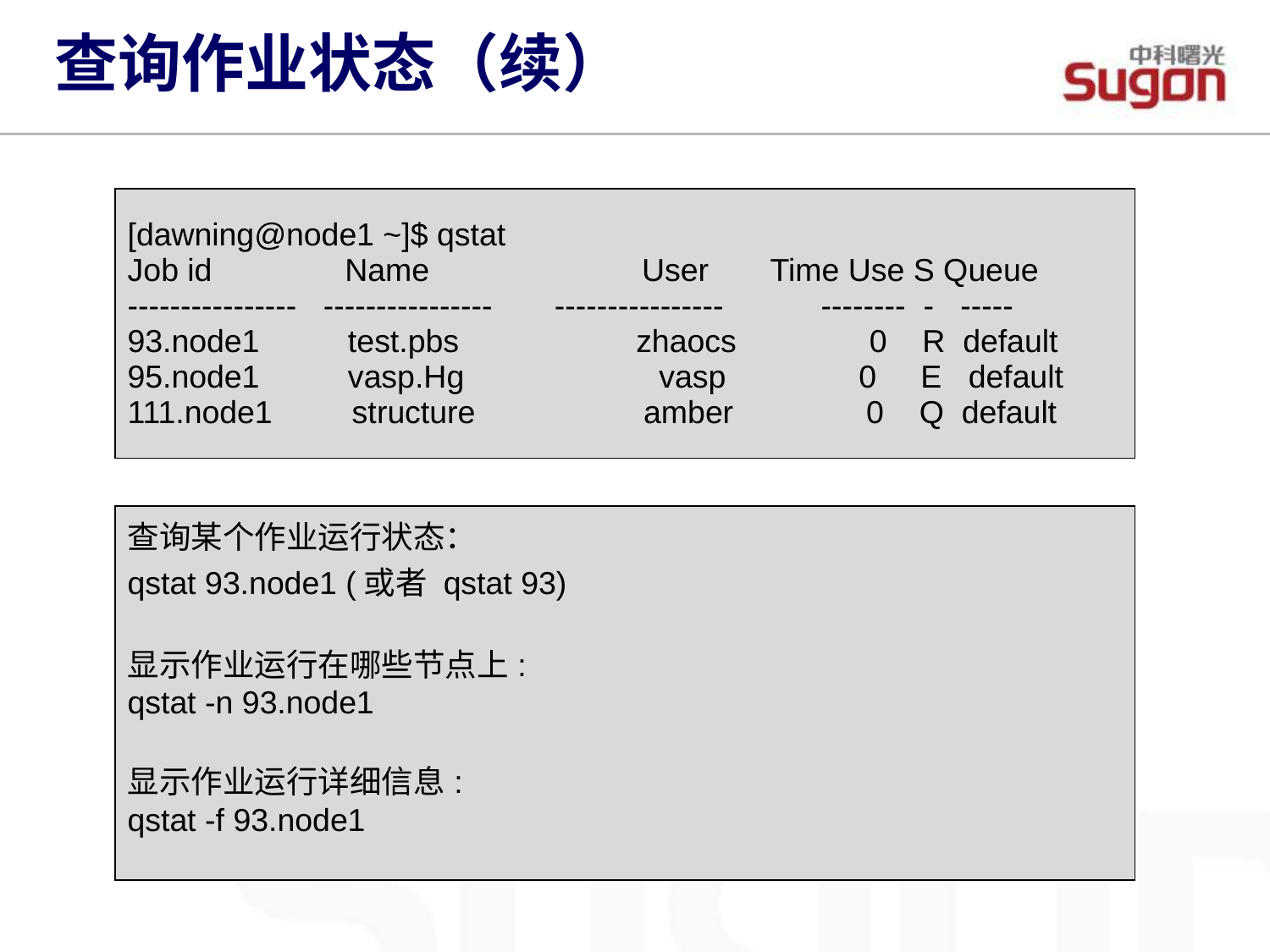

查询作业状态（续）
| [dawning@node1 ~]$ qstat Job id Name User Time Use S Queue ---------------- ---------------- ---------------- -------- - ----- 93.node1 test.pbs zhaocs 0 R default 95.node1 vasp.Hg vasp 0 E default 111.node1 structure amber 0 Q default |
| --- |
| 查询某个作业运行状态： qstat 93.node1 (或者 qstat 93) 显示作业运行在哪些节点上: qstat -n 93.node1 显示作业运行详细信息: qstat -f 93.node1 |
| --- |